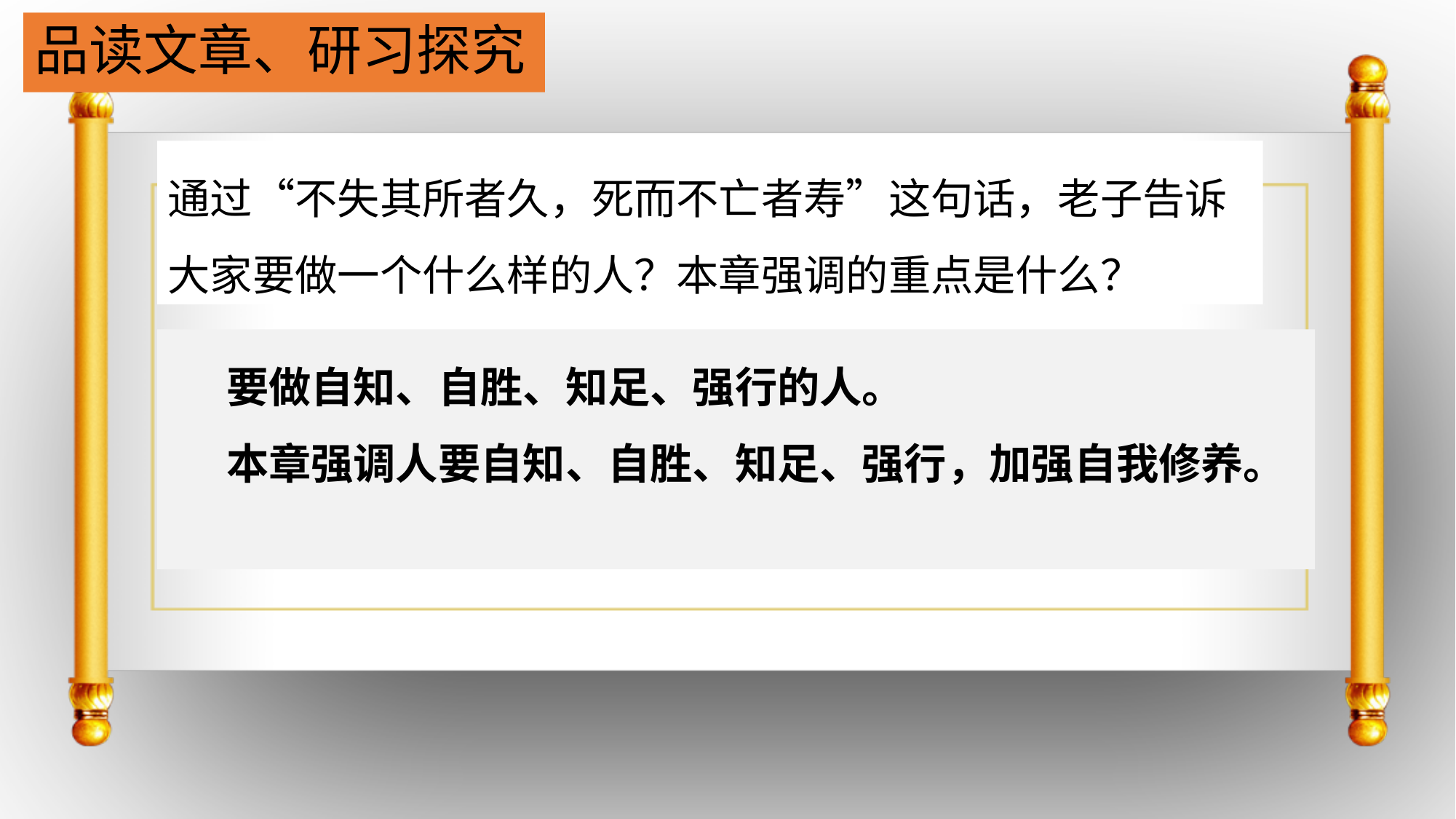

# 品读文章、研习探究
通过“不失其所者久，死而不亡者寿”这句话，老子告诉大家要做一个什么样的人？本章强调的重点是什么？
     要做自知、自胜、知足、强行的人。
     本章强调人要自知、自胜、知足、强行，加强自我修养。